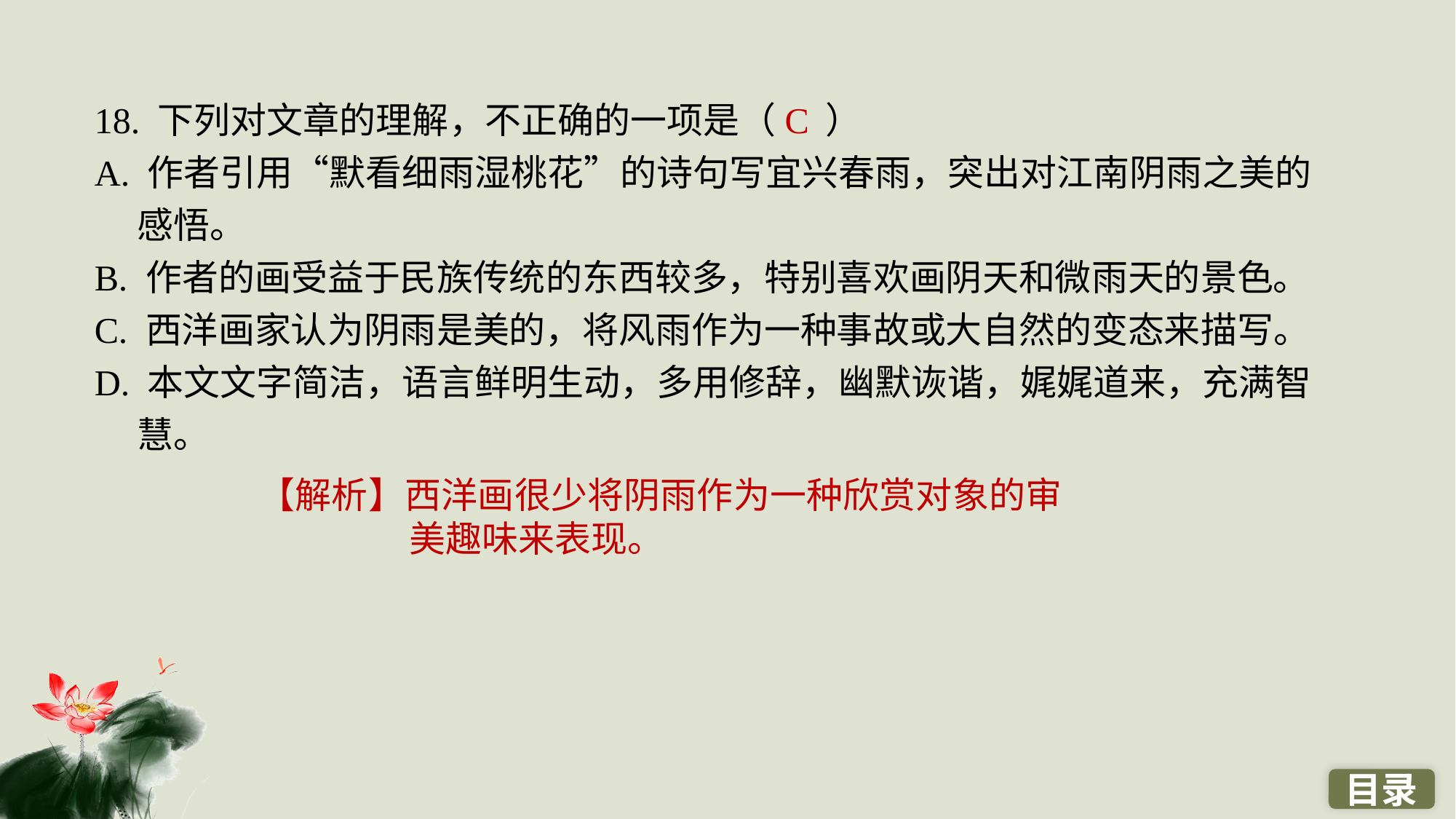

18. 下列对文章的理解，不正确的一项是（      ）
A. 作者引用“默看细雨湿桃花”的诗句写宜兴春雨，突出对江南阴雨之美的感悟。
B. 作者的画受益于民族传统的东西较多，特别喜欢画阴天和微雨天的景色。
C. 西洋画家认为阴雨是美的，将风雨作为一种事故或大自然的变态来描写。
D. 本文文字简洁，语言鲜明生动，多用修辞，幽默诙谐，娓娓道来，充满智慧。
C
【解析】西洋画很少将阴雨作为一种欣赏对象的审美趣味来表现。